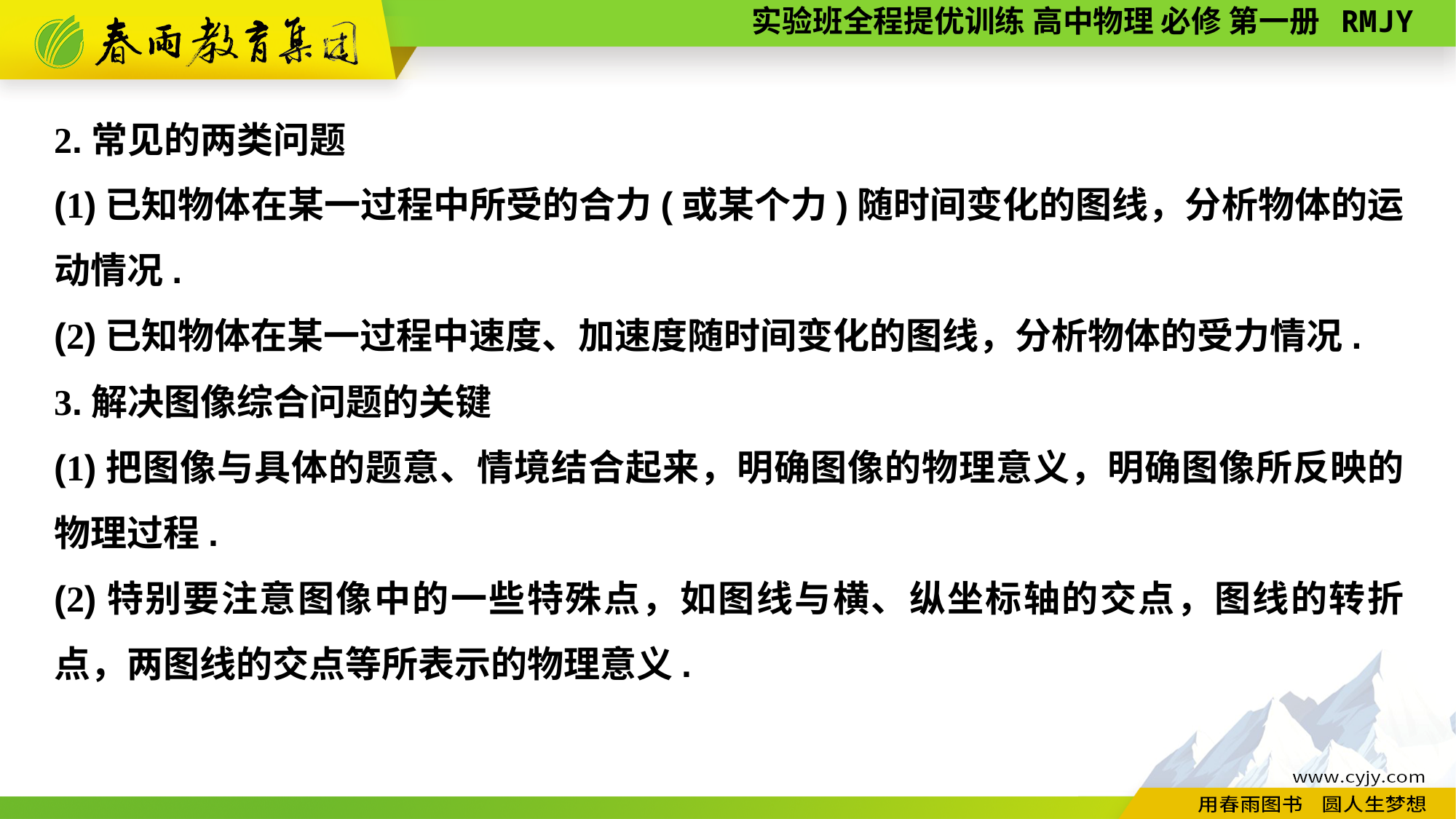

2.常见的两类问题
(1)已知物体在某一过程中所受的合力(或某个力)随时间变化的图线，分析物体的运动情况.
(2)已知物体在某一过程中速度、加速度随时间变化的图线，分析物体的受力情况.
3.解决图像综合问题的关键
(1)把图像与具体的题意、情境结合起来，明确图像的物理意义，明确图像所反映的物理过程.
(2)特别要注意图像中的一些特殊点，如图线与横、纵坐标轴的交点，图线的转折点，两图线的交点等所表示的物理意义.